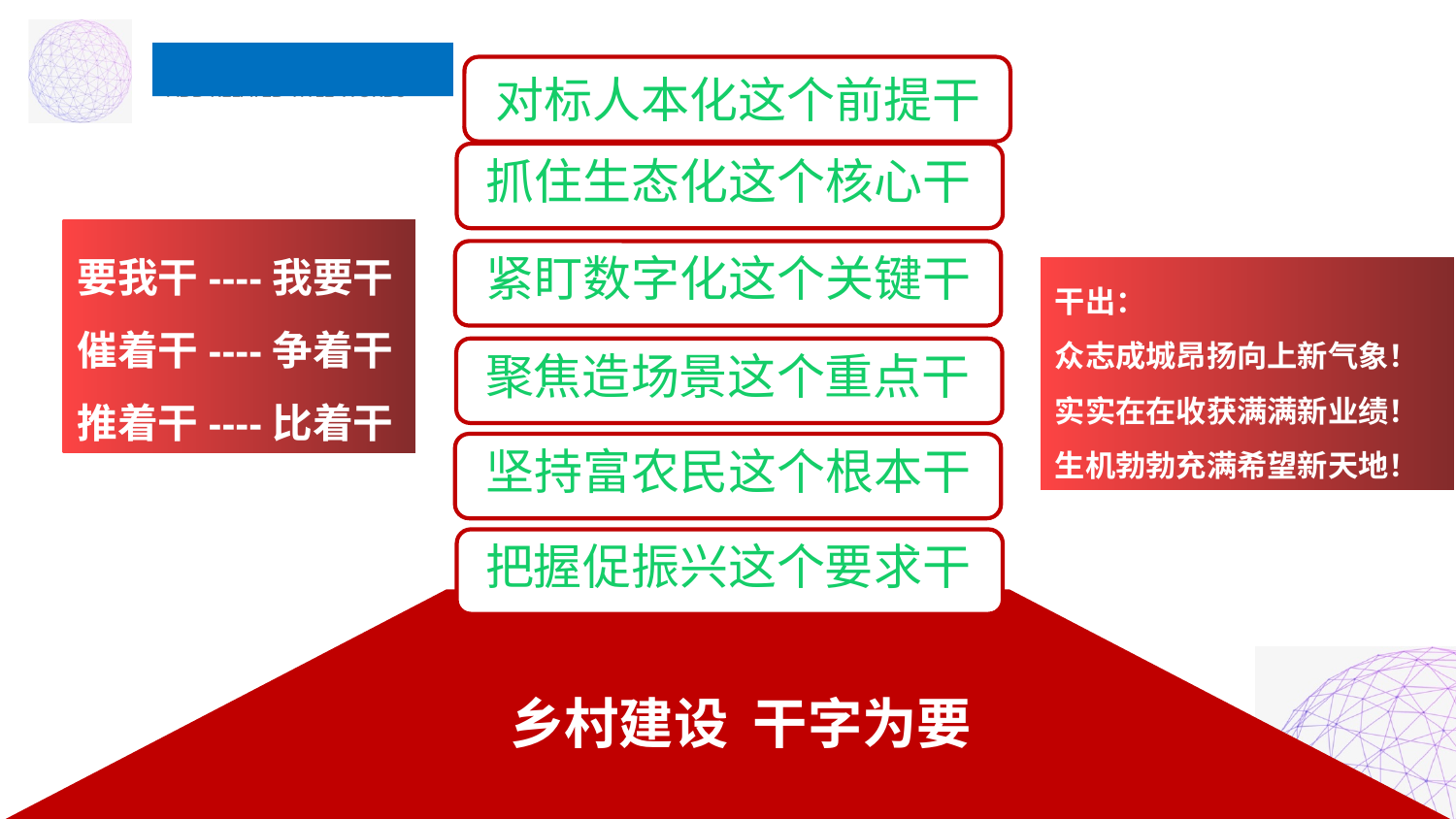

对标人本化这个前提干
抓住生态化这个核心干

要我干----我要干催着干----争着干推着干----比着干

紧盯数字化这个关键干
干出：
众志成城昂扬向上新气象！实实在在收获满满新业绩！生机勃勃充满希望新天地！
聚焦造场景这个重点干

坚持富农民这个根本干
把握促振兴这个要求干

    乡村建设  干字为要